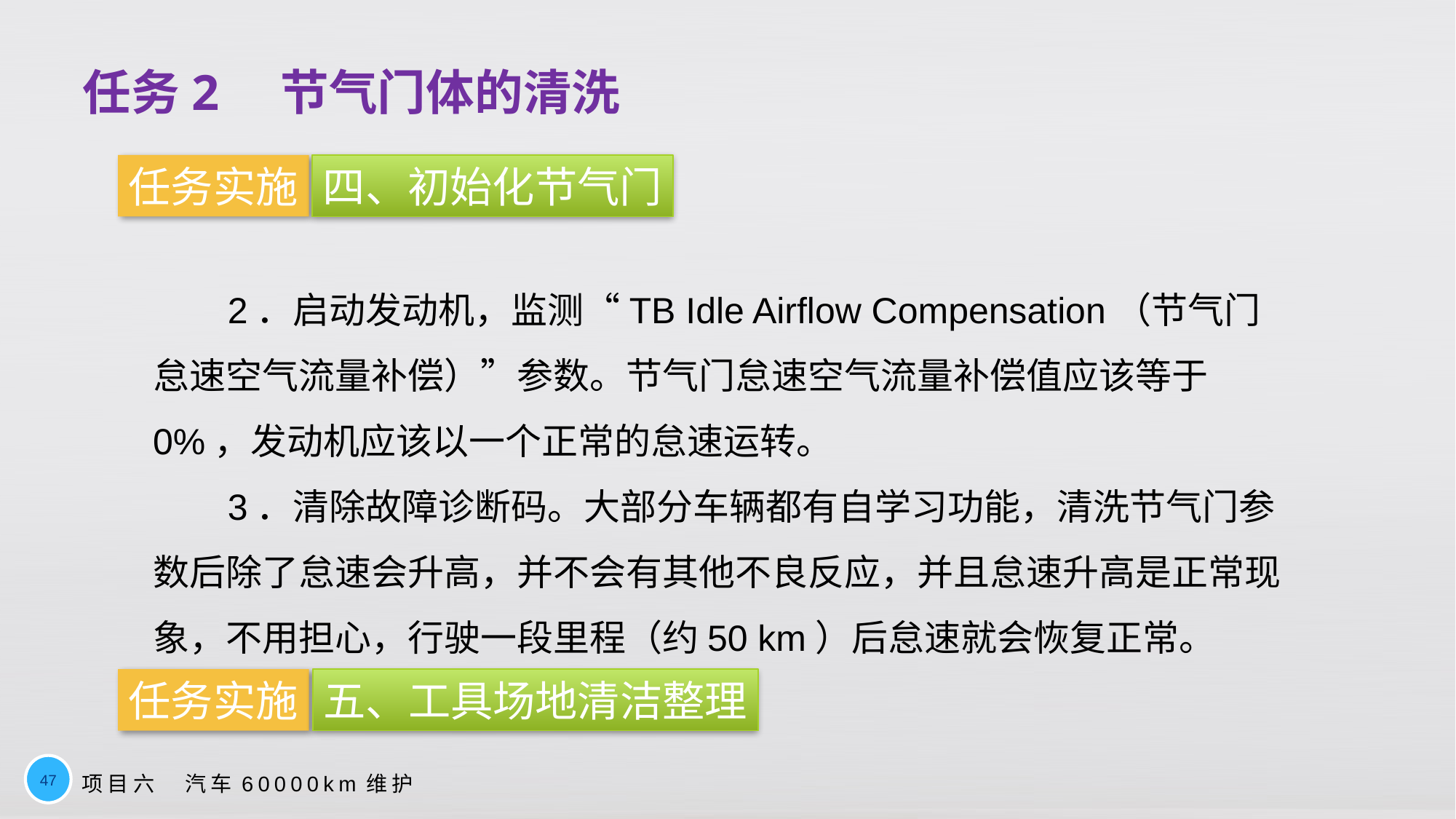

任务2　节气门体的清洗
任务实施
四、初始化节气门
2．启动发动机，监测“TB Idle Airflow Compensation（节气门怠速空气流量补偿）”参数。节气门怠速空气流量补偿值应该等于0%，发动机应该以一个正常的怠速运转。
3．清除故障诊断码。大部分车辆都有自学习功能，清洗节气门参数后除了怠速会升高，并不会有其他不良反应，并且怠速升高是正常现象，不用担心，行驶一段里程（约50 km）后怠速就会恢复正常。
任务实施
五、工具场地清洁整理
47